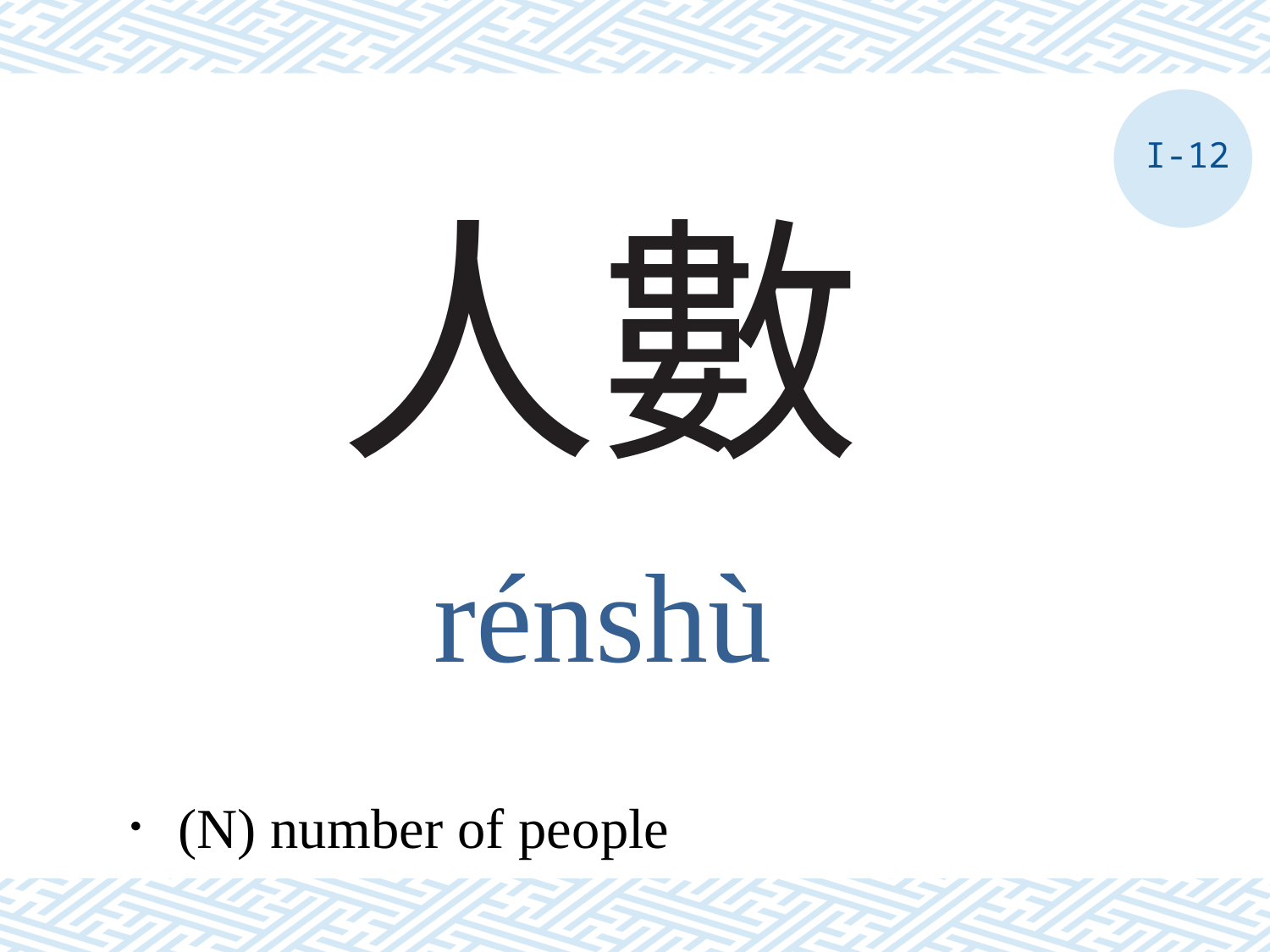

I-12

# 人數
rénshù
．(N) number of people